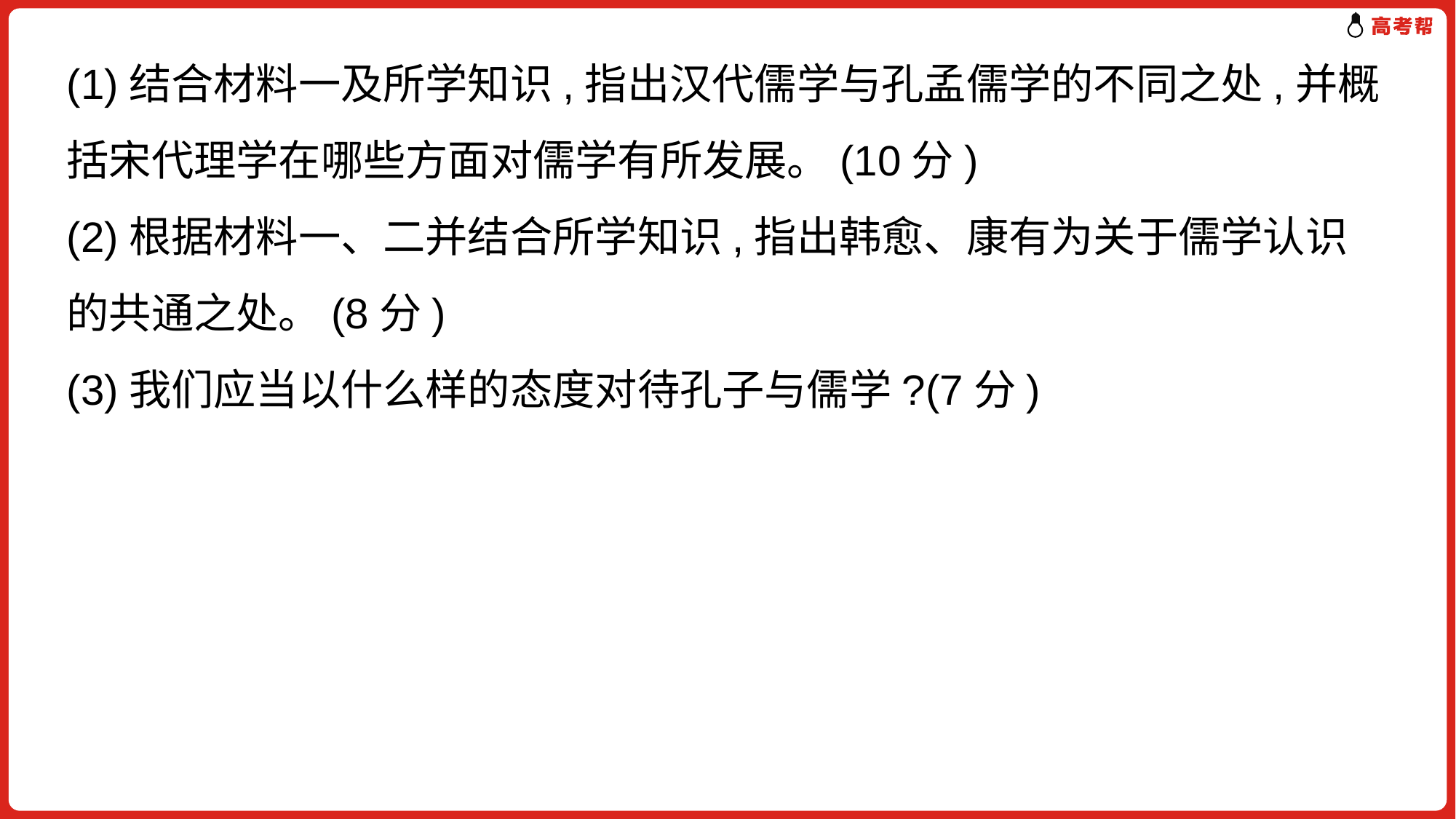

(1)结合材料一及所学知识,指出汉代儒学与孔孟儒学的不同之处,并概括宋代理学在哪些方面对儒学有所发展。(10分)
(2)根据材料一、二并结合所学知识,指出韩愈、康有为关于儒学认识的共通之处。(8分)
(3)我们应当以什么样的态度对待孔子与儒学?(7分)